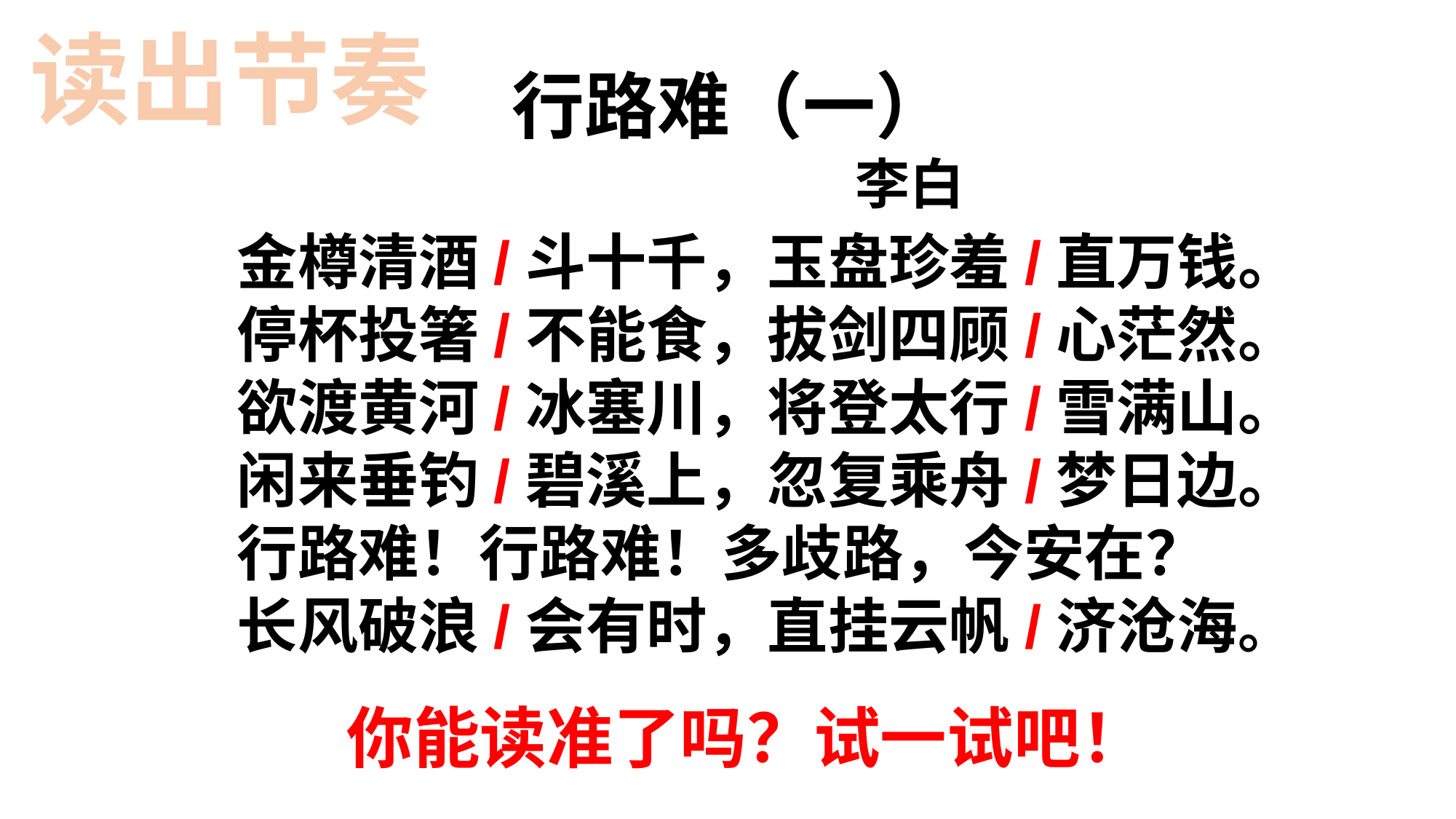

读出节奏
行路难（一）
李白
 金樽清酒/斗十千，玉盘珍羞/直万钱。
 停杯投箸/不能食，拔剑四顾/心茫然。
 欲渡黄河/冰塞川，将登太行/雪满山。
 闲来垂钓/碧溪上，忽复乘舟/梦日边。
 行路难！行路难！多歧路，今安在？
 长风破浪/会有时，直挂云帆/济沧海。

你能读准了吗？试一试吧！